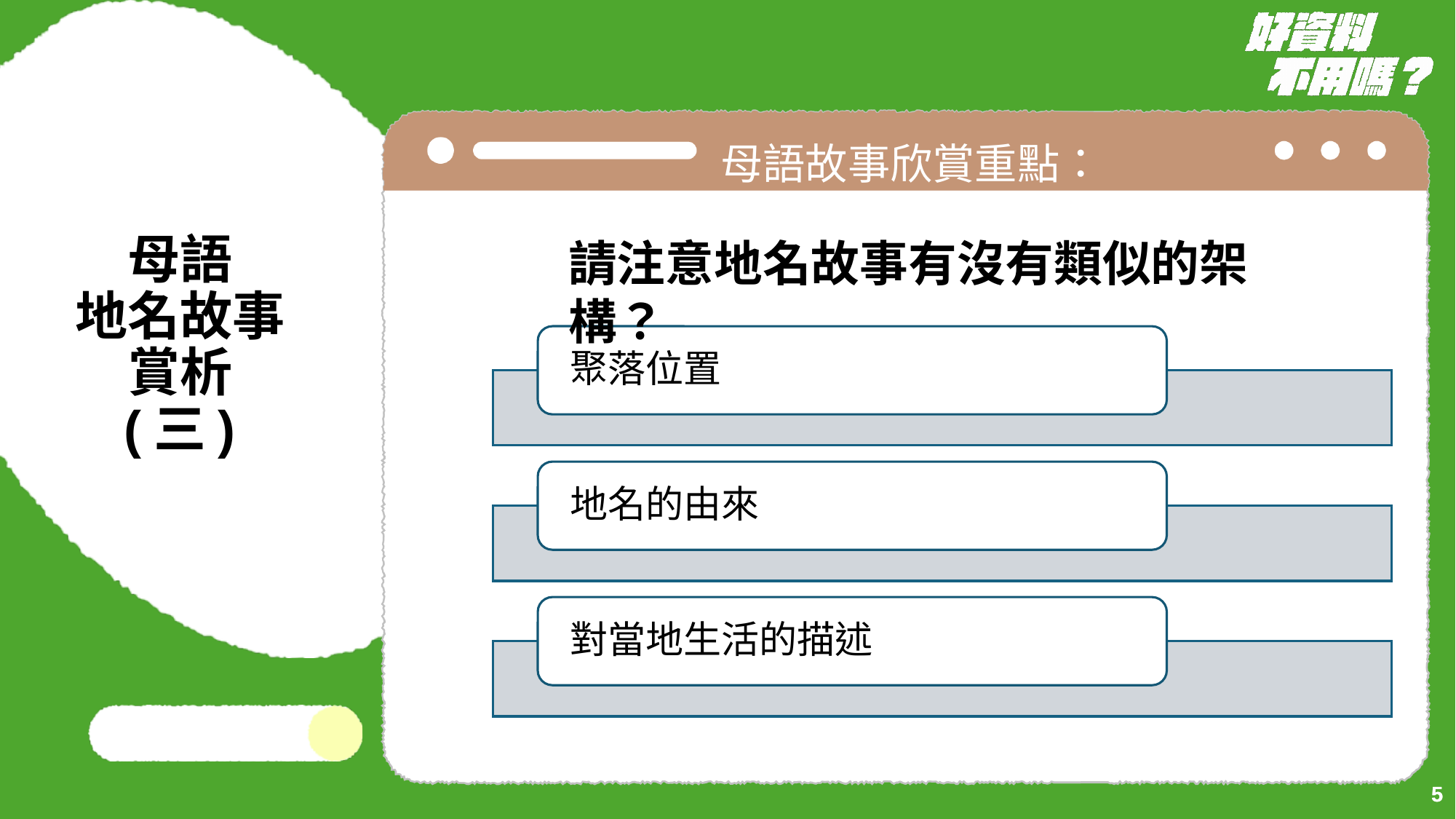

母語故事欣賞重點：
母語
地名故事
賞析
(三)
請注意地名故事有沒有類似的架構？
聚落位置
地名的由來
對當地生活的描述